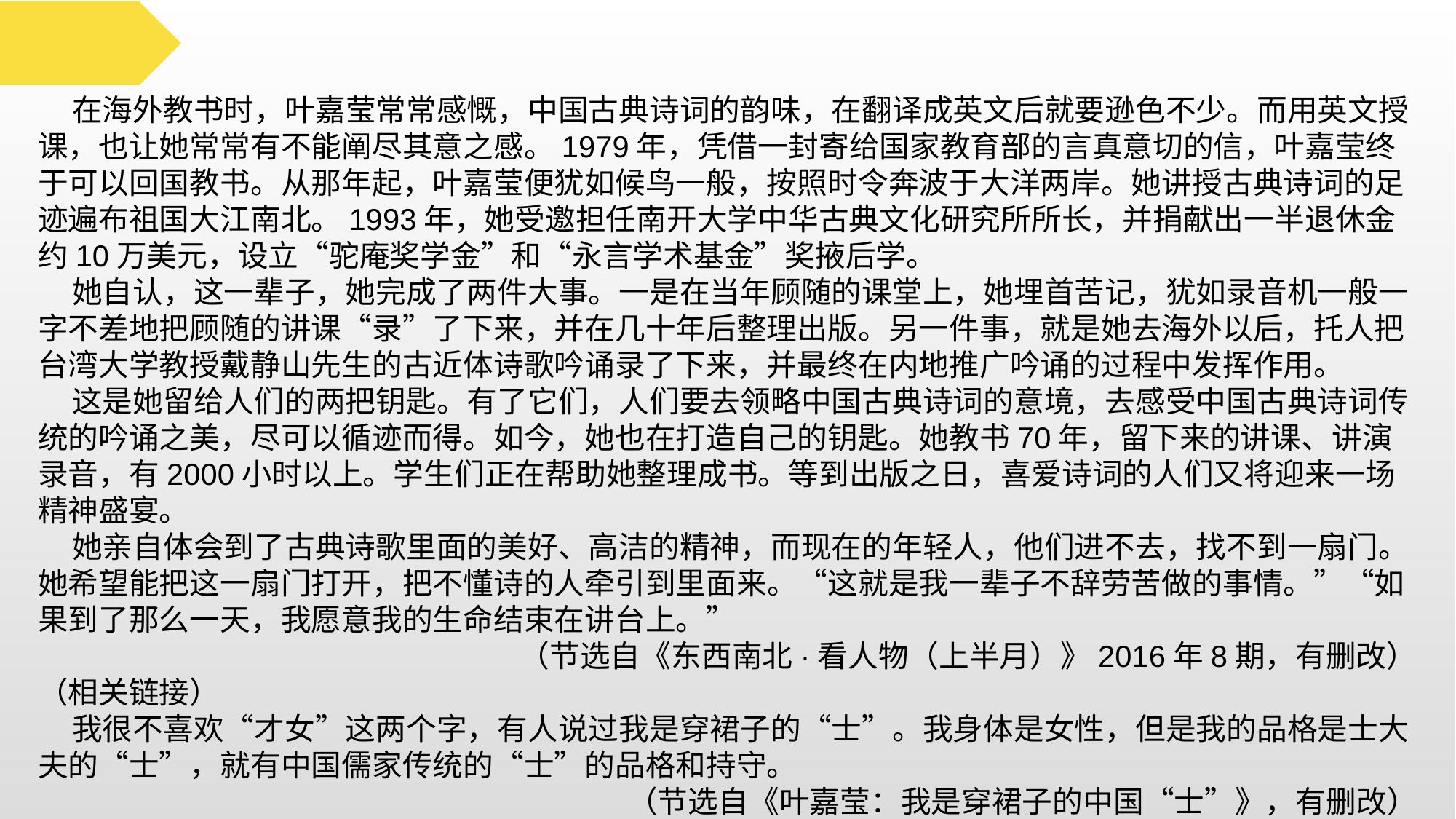

在海外教书时，叶嘉莹常常感慨，中国古典诗词的韵味，在翻译成英文后就要逊色不少。而用英文授课，也让她常常有不能阐尽其意之感。1979年，凭借一封寄给国家教育部的言真意切的信，叶嘉莹终于可以回国教书。从那年起，叶嘉莹便犹如候鸟一般，按照时令奔波于大洋两岸。她讲授古典诗词的足迹遍布祖国大江南北。1993年，她受邀担任南开大学中华古典文化研究所所长，并捐献出一半退休金约10万美元，设立“驼庵奖学金”和“永言学术基金”奖掖后学。
    她自认，这一辈子，她完成了两件大事。一是在当年顾随的课堂上，她埋首苦记，犹如录音机一般一字不差地把顾随的讲课“录”了下来，并在几十年后整理出版。另一件事，就是她去海外以后，托人把台湾大学教授戴静山先生的古近体诗歌吟诵录了下来，并最终在内地推广吟诵的过程中发挥作用。
    这是她留给人们的两把钥匙。有了它们，人们要去领略中国古典诗词的意境，去感受中国古典诗词传统的吟诵之美，尽可以循迹而得。如今，她也在打造自己的钥匙。她教书70年，留下来的讲课、讲演录音，有2000小时以上。学生们正在帮助她整理成书。等到出版之日，喜爱诗词的人们又将迎来一场精神盛宴。
    她亲自体会到了古典诗歌里面的美好、高洁的精神，而现在的年轻人，他们进不去，找不到一扇门。她希望能把这一扇门打开，把不懂诗的人牵引到里面来。“这就是我一辈子不辞劳苦做的事情。”“如果到了那么一天，我愿意我的生命结束在讲台上。”
（节选自《东西南北·看人物（上半月）》2016年8期，有删改）
（相关链接）
    我很不喜欢“才女”这两个字，有人说过我是穿裙子的“士”。我身体是女性，但是我的品格是士大夫的“士”，就有中国儒家传统的“士”的品格和持守。
（节选自《叶嘉莹：我是穿裙子的中国“士”》，有删改）